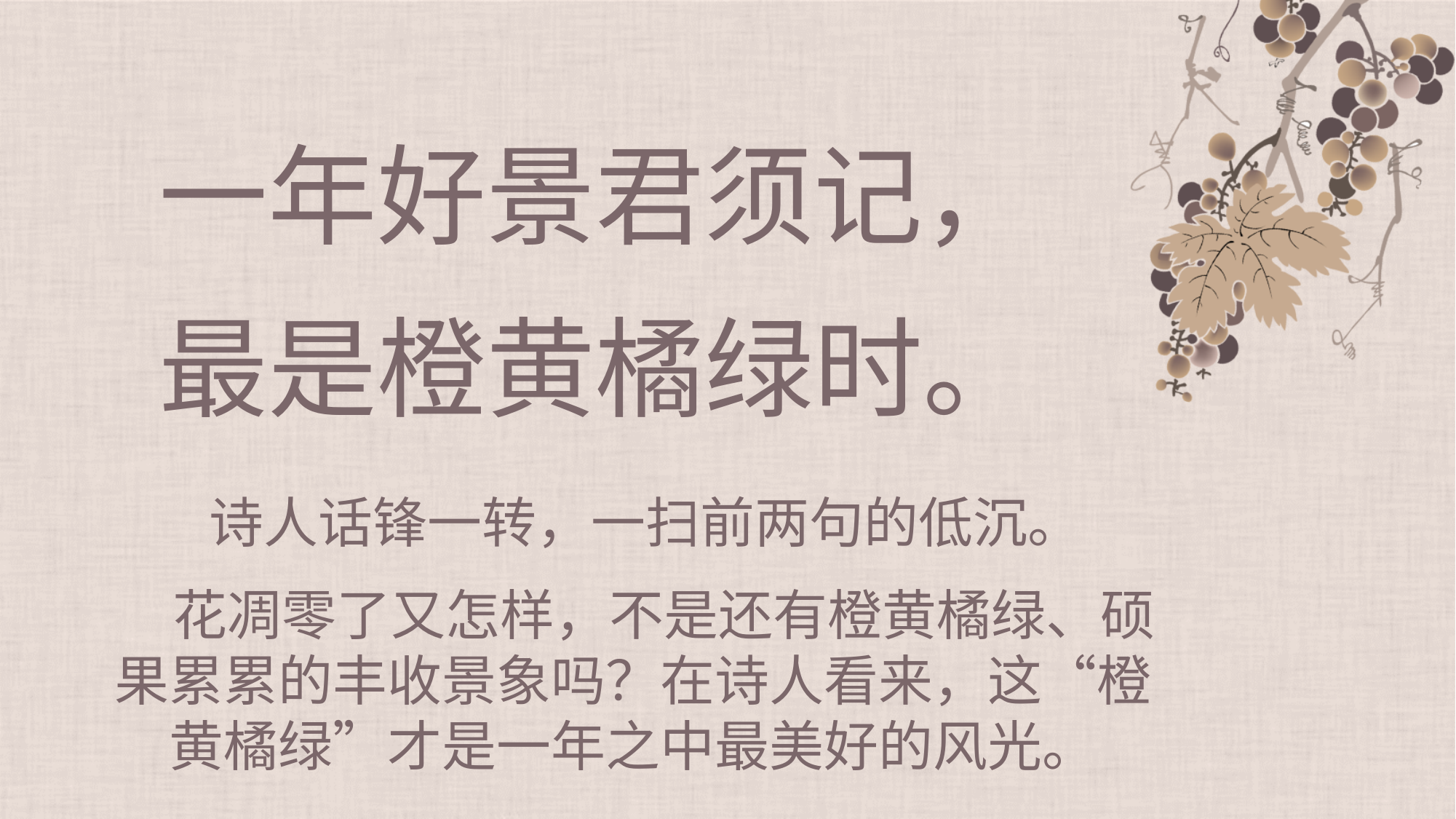

一年好景君须记，
最是橙黄橘绿时。
 诗人话锋一转，一扫前两句的低沉。
    花凋零了又怎样，不是还有橙黄橘绿、硕果累累的丰收景象吗？在诗人看来，这“橙黄橘绿”才是一年之中最美好的风光。